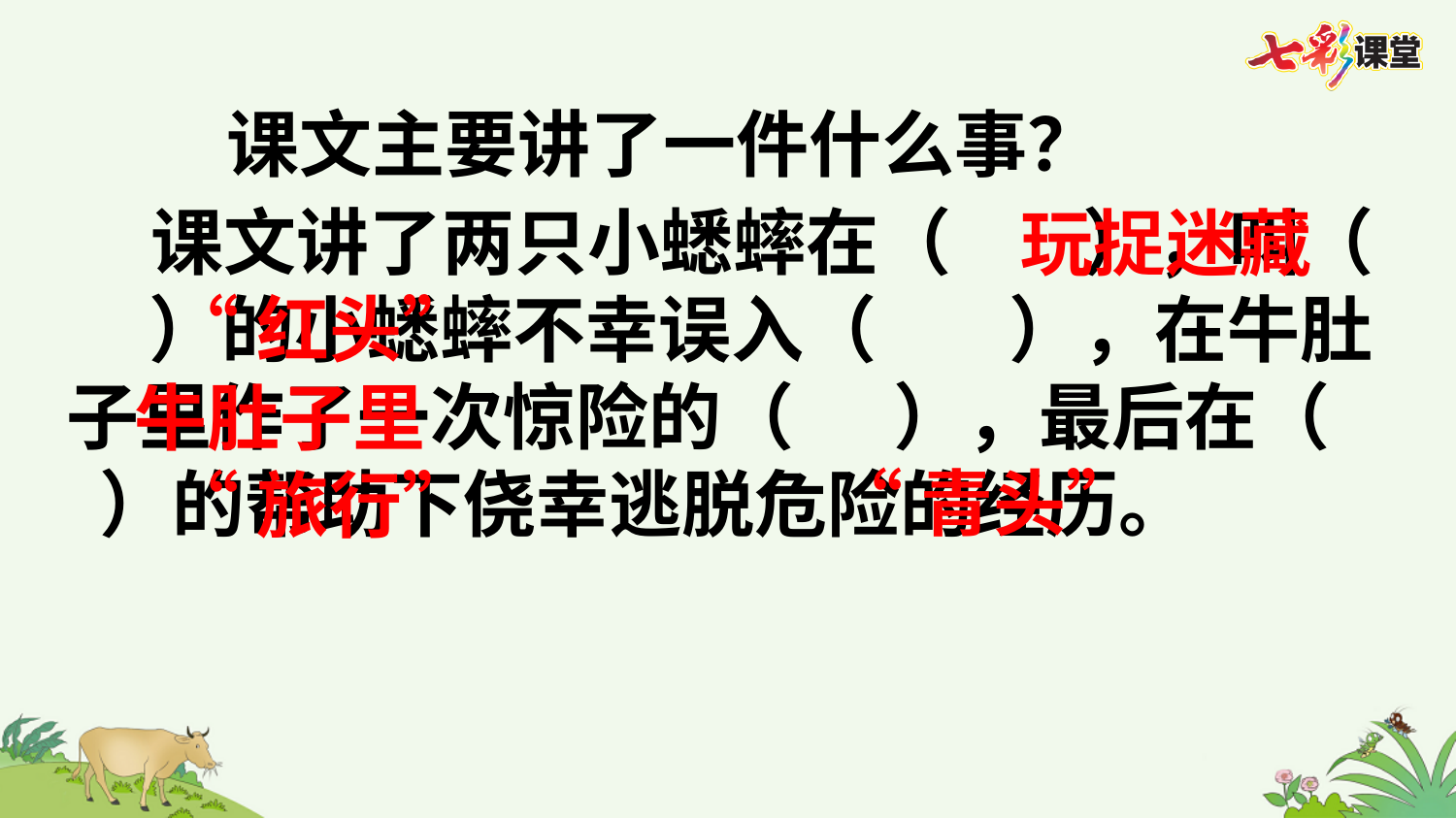

课文主要讲了一件什么事？
玩捉迷藏
    课文讲了两只小蟋蟀在（        ），叫（      ）的小蟋蟀不幸误入（        ），在牛肚子里作了一次惊险的（      ），最后在（      ）的帮助下侥幸逃脱危险的经历。
“红头”
牛肚子里
“青头”
“旅行”